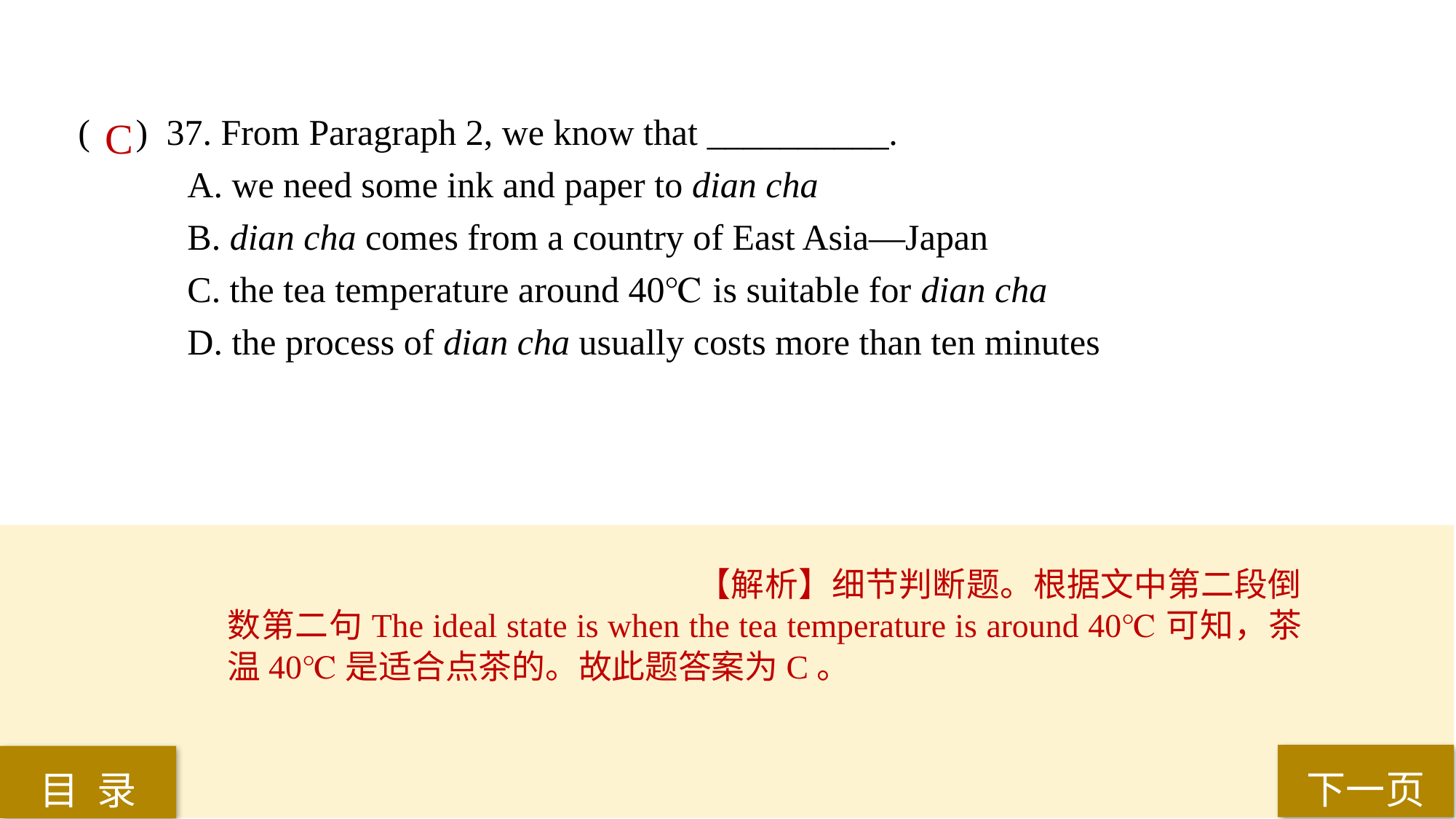

(     )  37. From Paragraph 2, we know that __________.
A. we need some ink and paper to dian cha
B. dian cha comes from a country of East Asia—Japan
C. the tea temperature around 40℃ is suitable for dian cha
D. the process of dian cha usually costs more than ten minutes
C
【解析】细节判断题。根据文中第二段倒数第二句The ideal state is when the tea temperature is around 40℃可知，茶温40℃是适合点茶的。故此题答案为C。